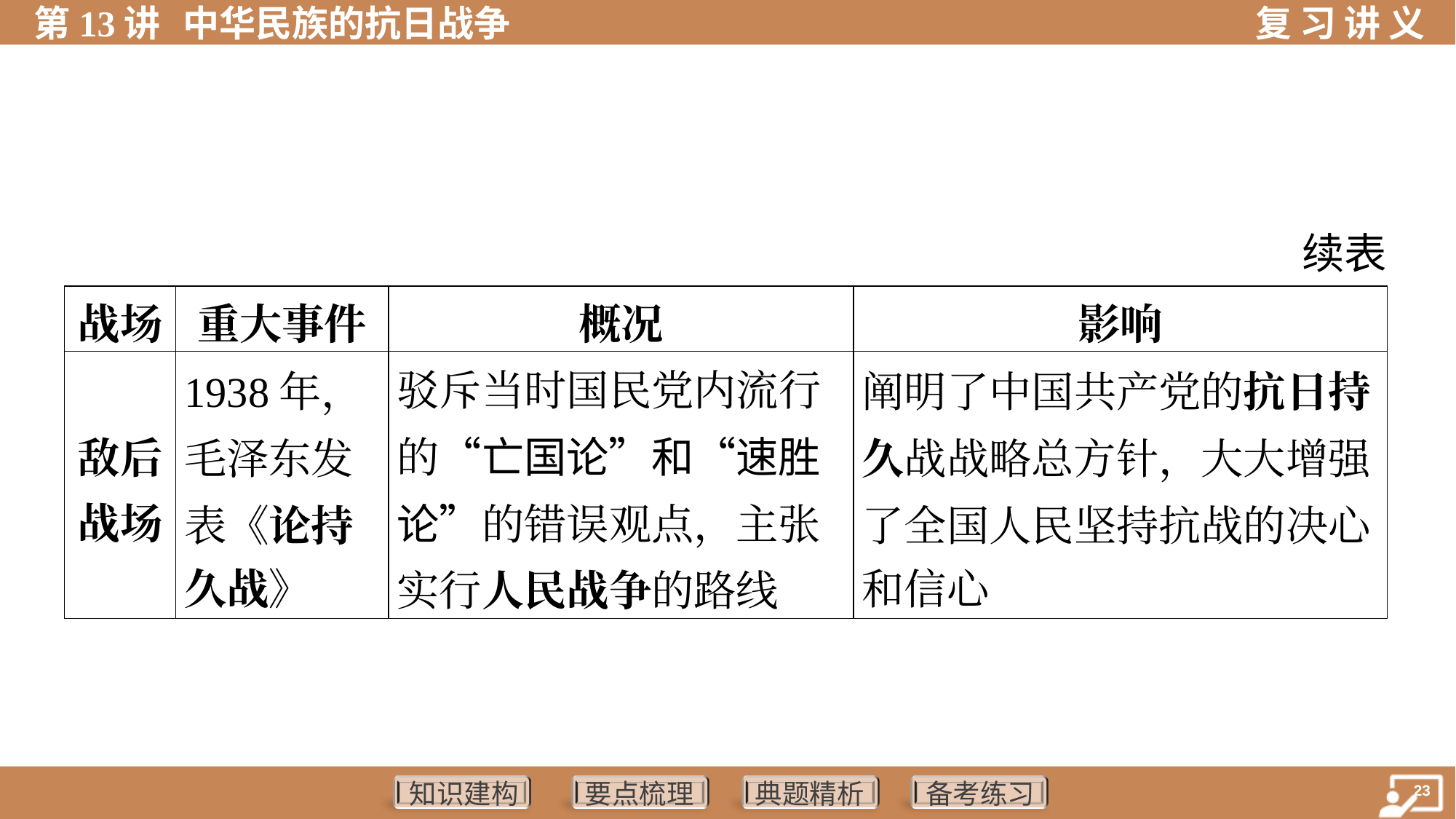

续表
| 战场 | 重大事件 | 概况 | 影响 |
| --- | --- | --- | --- |
| 敌后 战场 | 1938年， 毛泽东发 表《论持 久战》 | 驳斥当时国民党内流行 的“亡国论”和“速胜论”的错误观点，主张实行人民战争的路线 | 阐明了中国共产党的抗日持 久战战略总方针，大大增强 了全国人民坚持抗战的决心 和信心 |